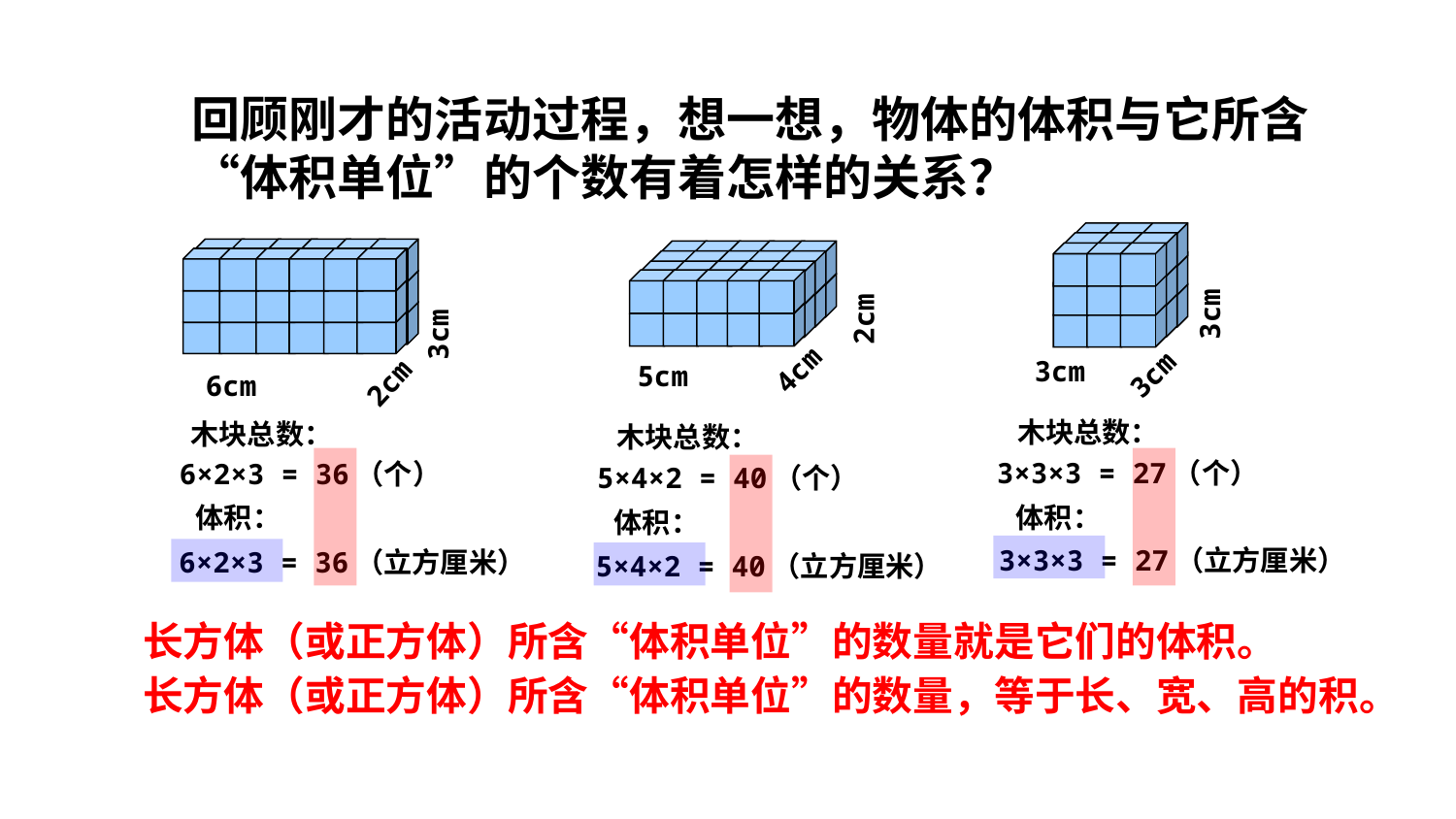

回顾刚才的活动过程，想一想，物体的体积与它所含“体积单位”的个数有着怎样的关系？

3cm

3cm
3cm
木块总数：
3×3×3 = 27（个）

体积：

3×3×3 = 27（立方厘米）

2cm
4cm
5cm
木块总数：
5×4×2 = 40（个）
体积：
5×4×2 = 40（立方厘米）

3cm

6cm
2cm
木块总数：
6×2×3 = 36（个）
体积：
6×2×3 = 36（立方厘米）

长方体（或正方体）所含“体积单位”的数量就是它们的体积。
长方体（或正方体）所含“体积单位”的数量，等于长、宽、高的积。